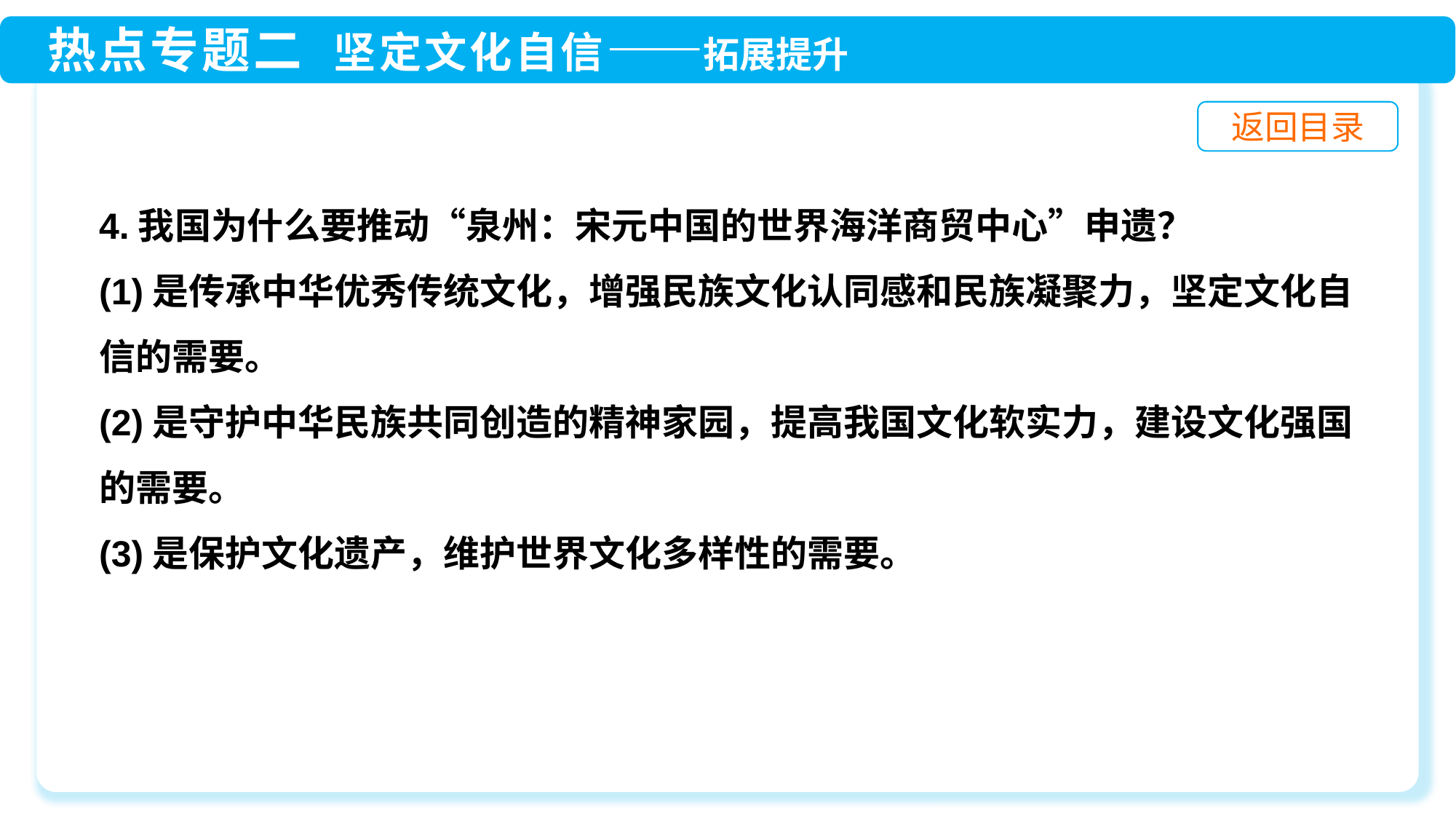

4.我国为什么要推动“泉州：宋元中国的世界海洋商贸中心”申遗？
(1)是传承中华优秀传统文化，增强民族文化认同感和民族凝聚力，坚定文化自信的需要。
(2)是守护中华民族共同创造的精神家园，提高我国文化软实力，建设文化强国的需要。
(3)是保护文化遗产，维护世界文化多样性的需要。